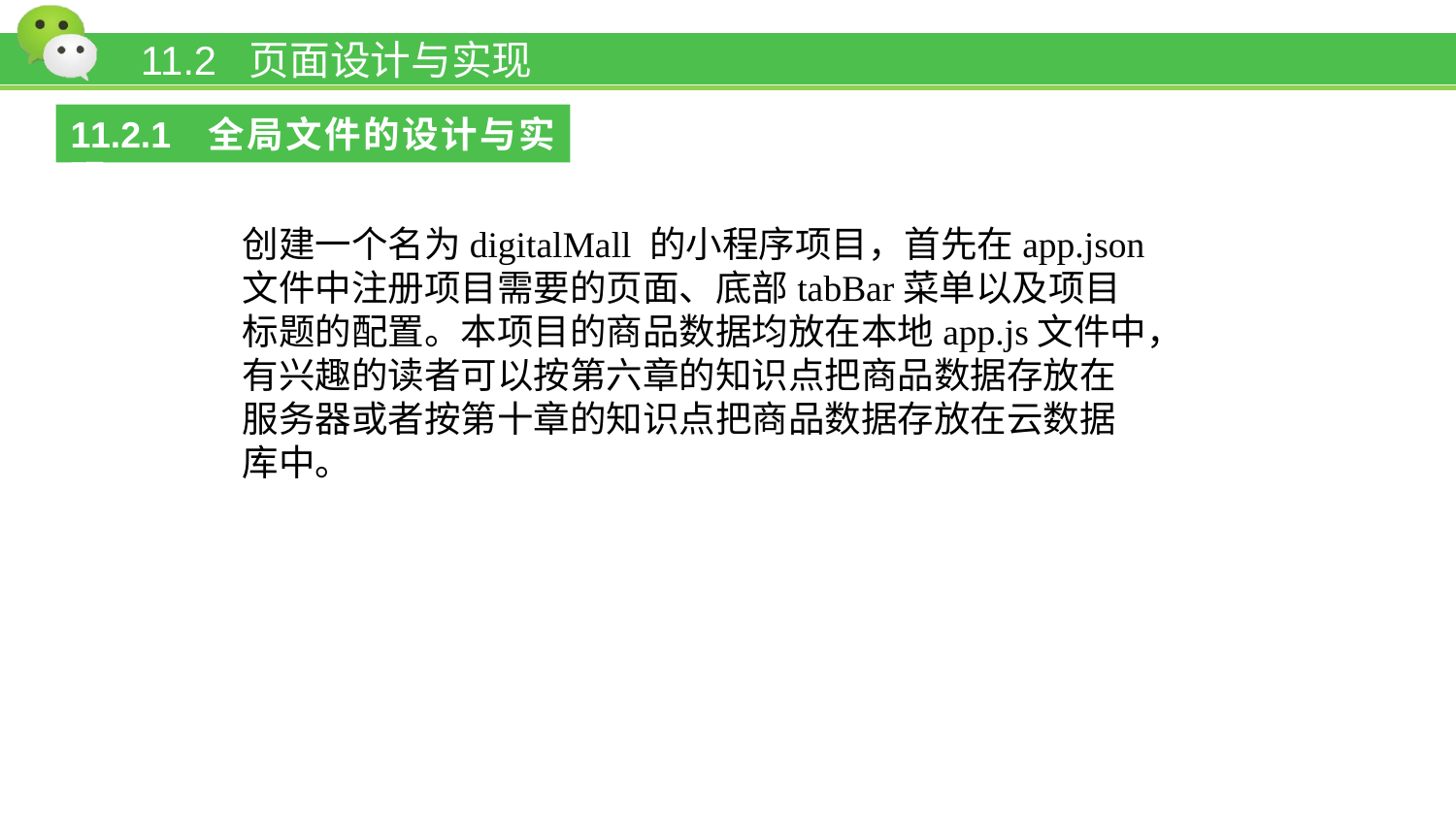

# 11.2  页面设计与实现
11.2.1  全局文件的设计与实现
创建一个名为digitalMall 的小程序项目，首先在app.json文件中注册项目需要的页面、底部tabBar菜单以及项目标题的配置。本项目的商品数据均放在本地app.js文件中，有兴趣的读者可以按第六章的知识点把商品数据存放在服务器或者按第十章的知识点把商品数据存放在云数据库中。